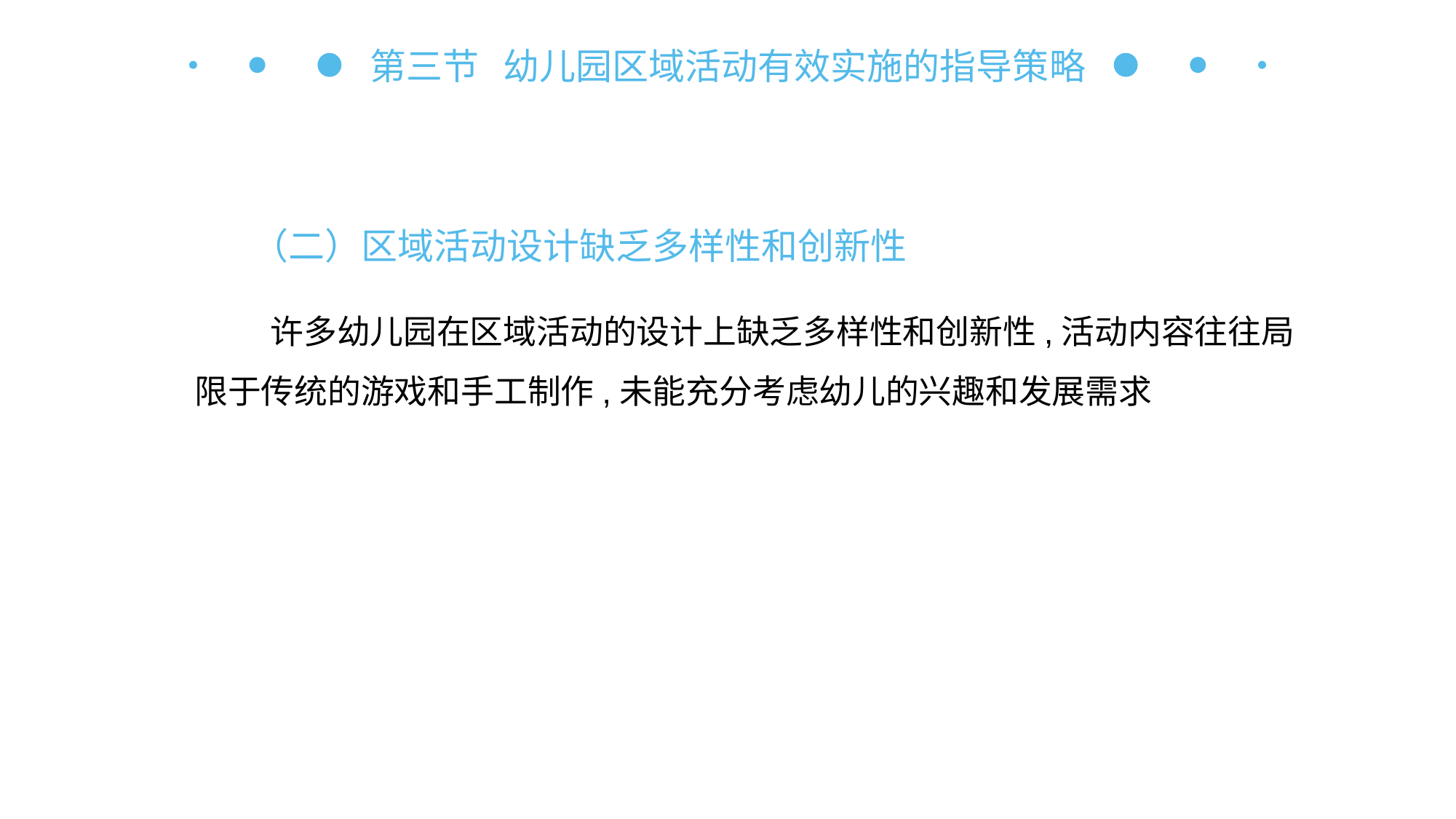

第三节   幼儿园区域活动有效实施的指导策略

（二）区域活动设计缺乏多样性和创新性
许多幼儿园在区域活动的设计上缺乏多样性和创新性,活动内容往往局限于传统的游戏和手工制作,未能充分考虑幼儿的兴趣和发展需求